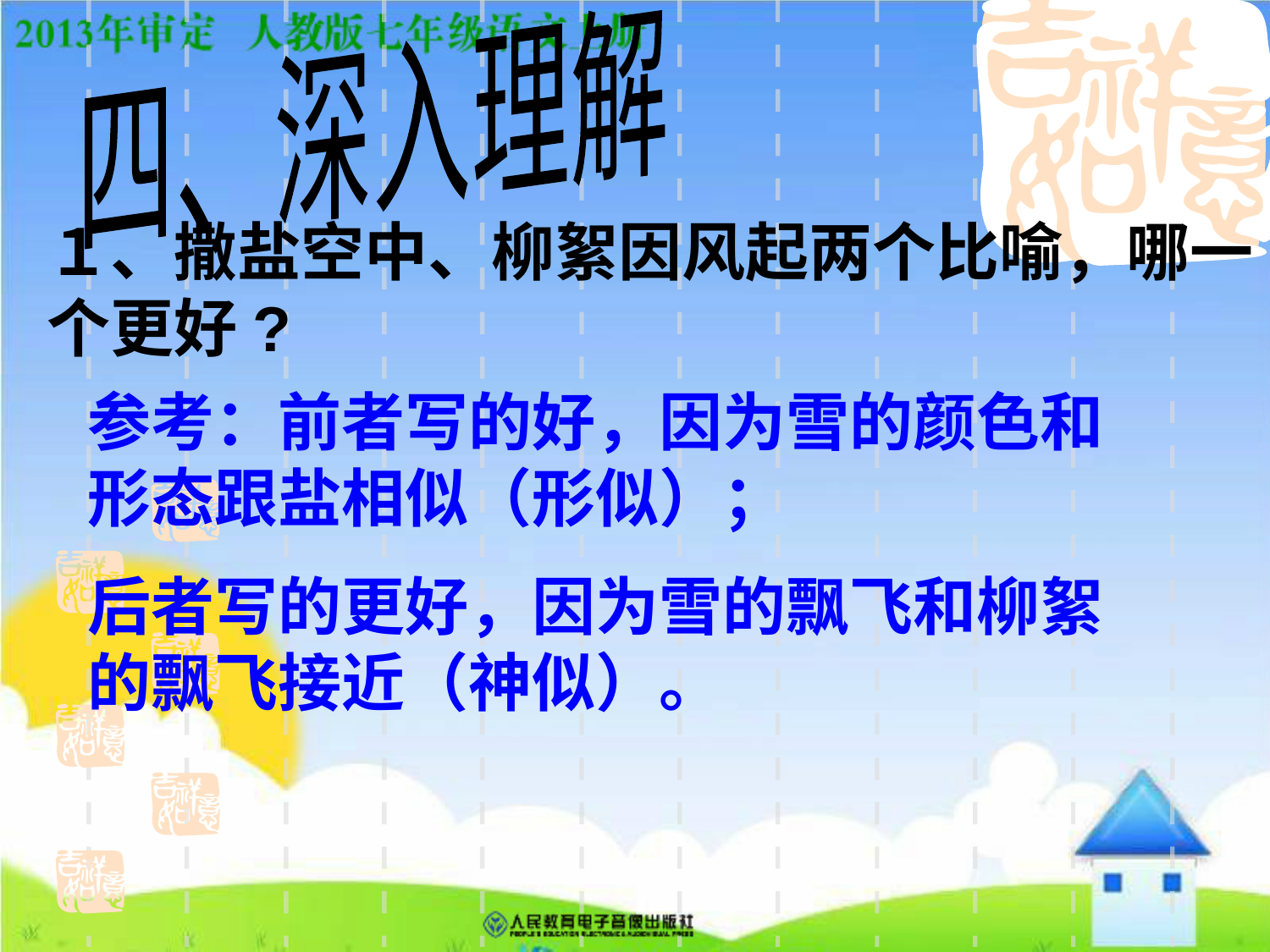

四、深入理解
１、撒盐空中、柳絮因风起两个比喻，哪一个更好?
参考：前者写的好，因为雪的颜色和形态跟盐相似（形似）；
后者写的更好，因为雪的飘飞和柳絮的飘飞接近（神似）。